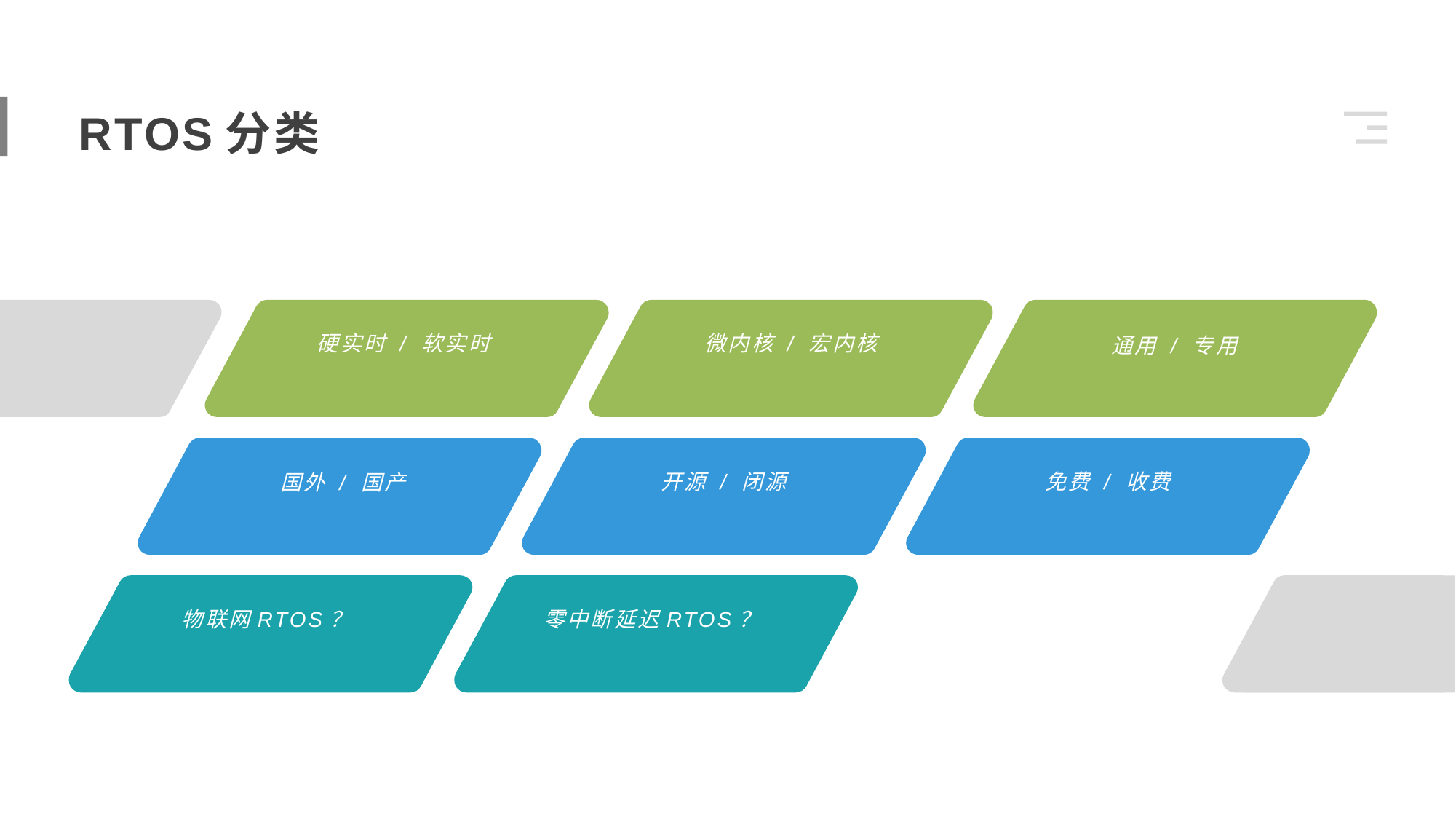

RTOS分类

硬实时 / 软实时
微内核 / 宏内核
通用 / 专用

开源 / 闭源
免费 / 收费
国外 / 国产

物联网RTOS？
零中断延迟RTOS？